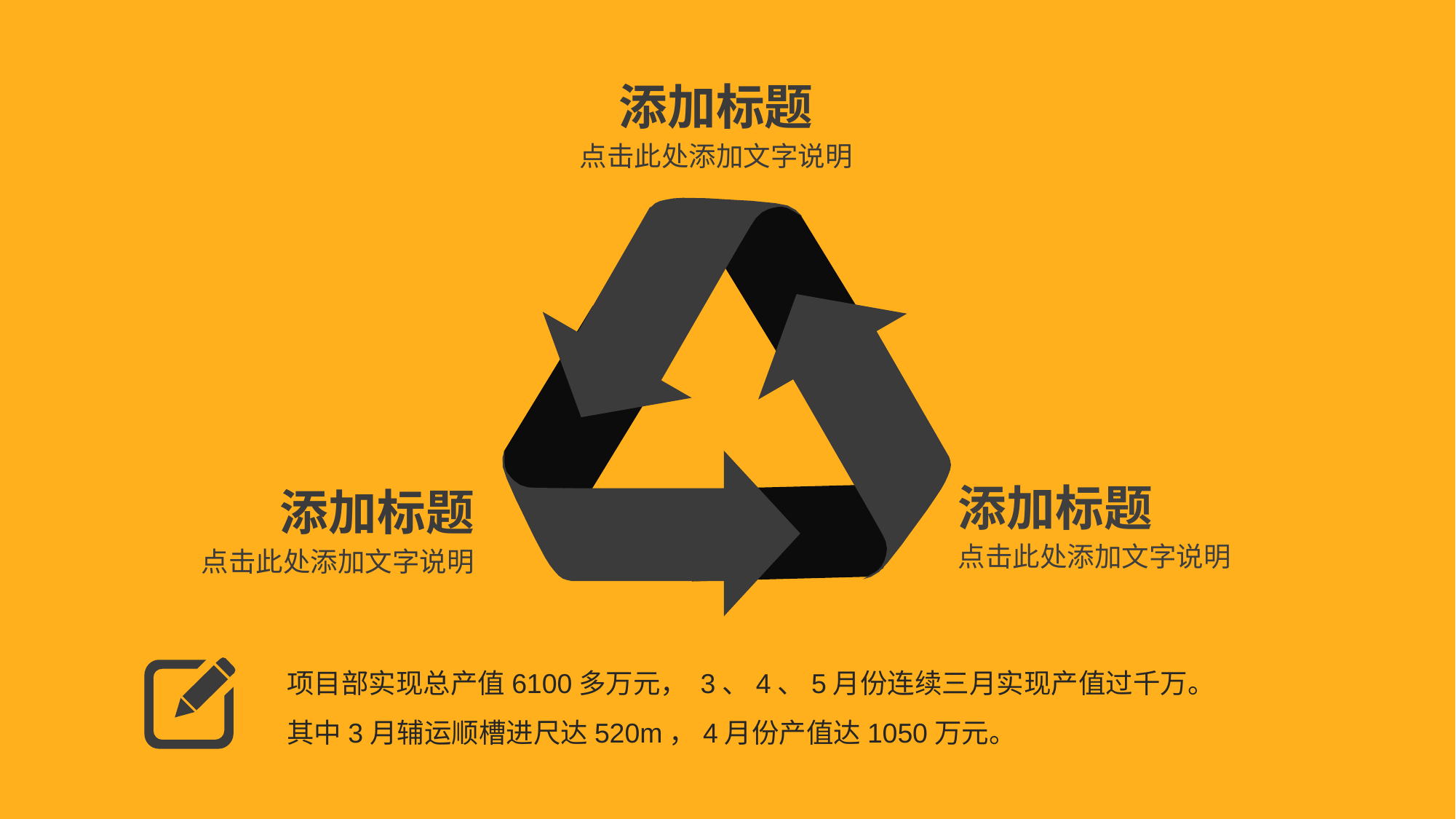

添加标题
点击此处添加文字说明

添加标题
添加标题
点击此处添加文字说明
点击此处添加文字说明
项目部实现总产值6100多万元， 3、4、5月份连续三月实现产值过千万。
其中3月辅运顺槽进尺达520m，4月份产值达1050万元。